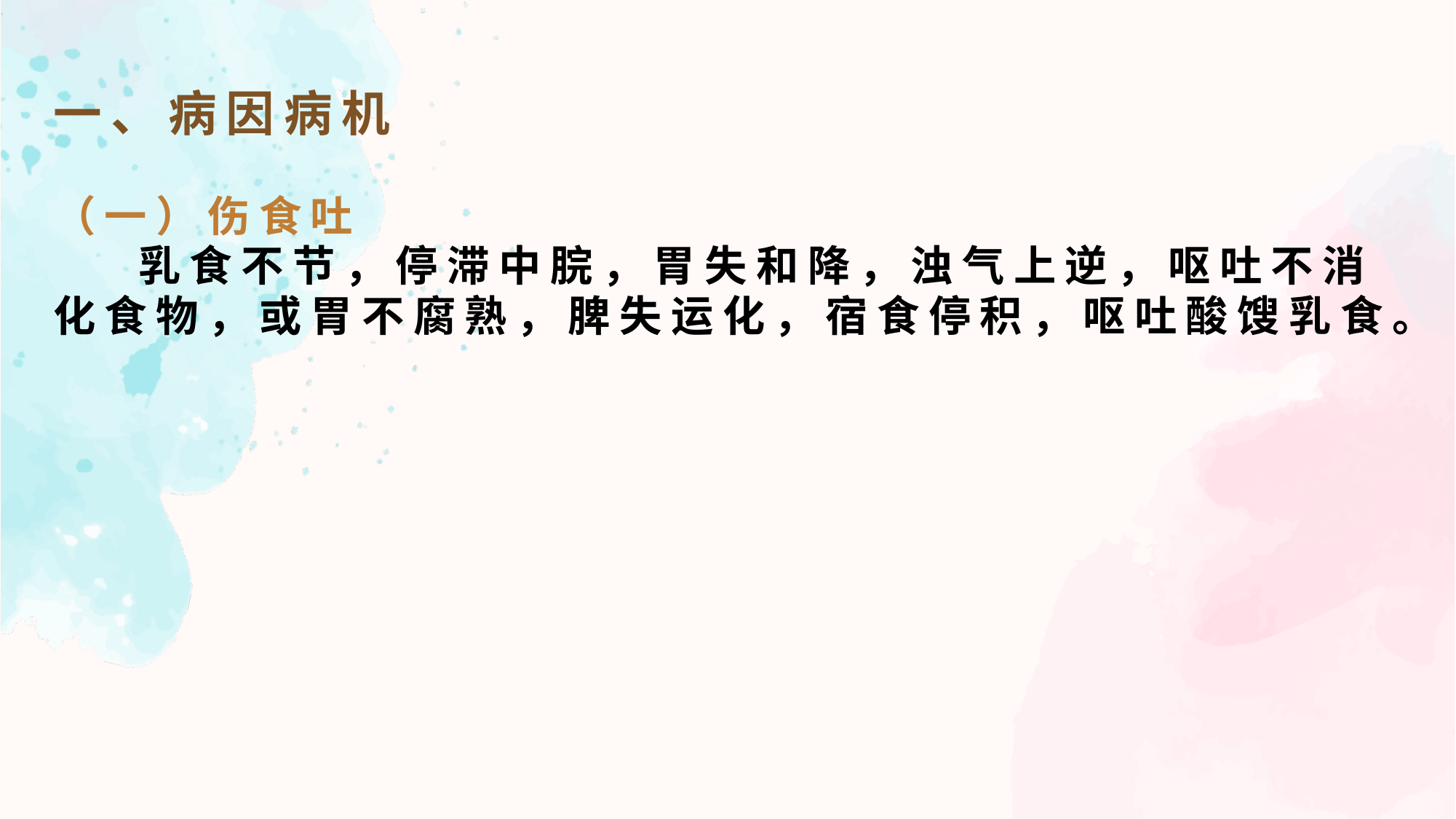

一、病因病机

（一）伤食吐
    乳食不节，停滞中脘，胃失和降，浊气上逆，呕吐不消化食物，或胃不腐熟，脾失运化，宿食停积，呕吐酸馊乳食。